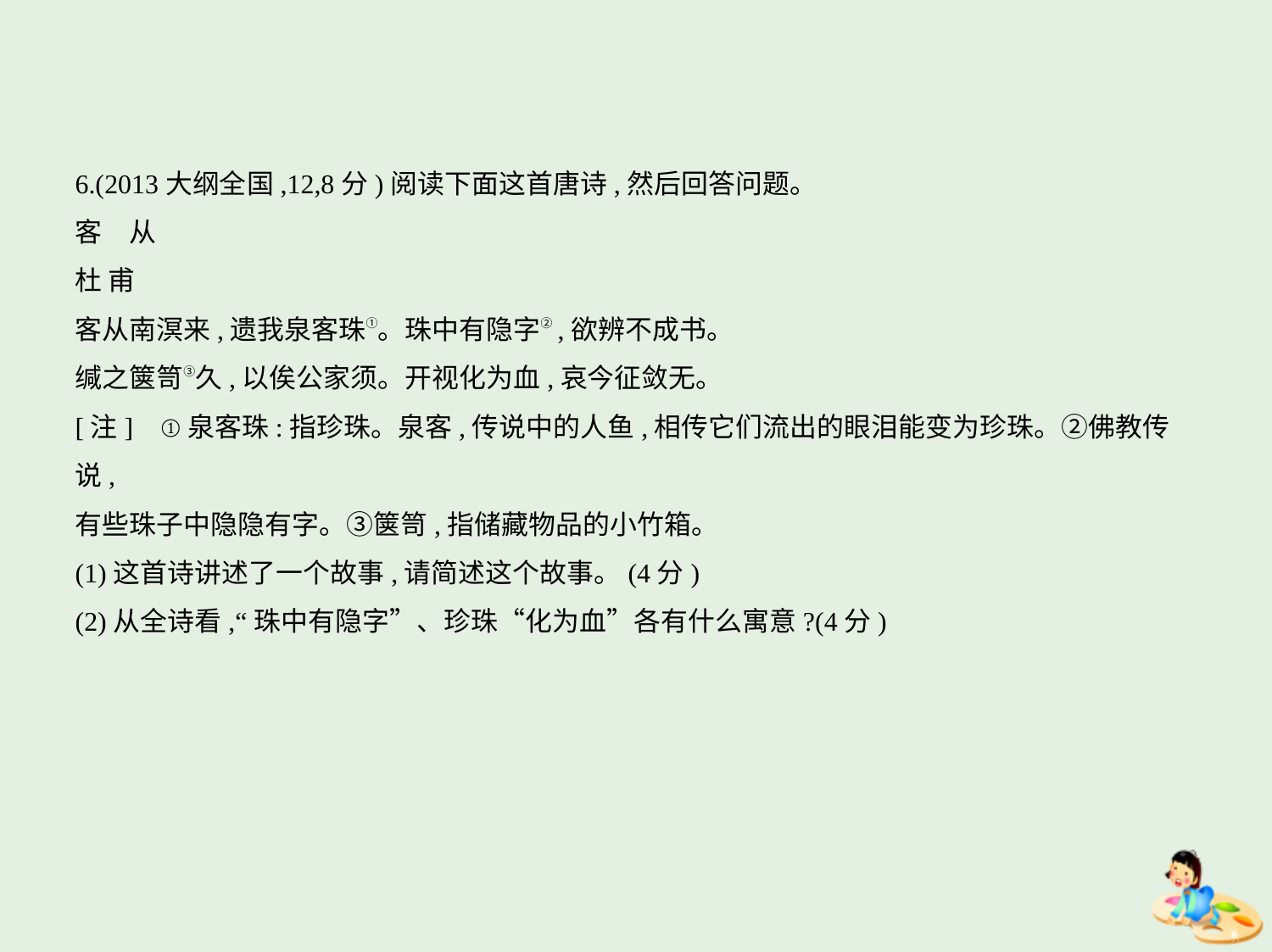

6.(2013大纲全国,12,8分)阅读下面这首唐诗,然后回答问题。
客　从
杜 甫
客从南溟来,遗我泉客珠①。珠中有隐字②,欲辨不成书。
缄之箧笥③久,以俟公家须。开视化为血,哀今征敛无。
[注]    ①泉客珠:指珍珠。泉客,传说中的人鱼,相传它们流出的眼泪能变为珍珠。②佛教传说,
有些珠子中隐隐有字。③箧笥,指储藏物品的小竹箱。
(1)这首诗讲述了一个故事,请简述这个故事。(4分)
(2)从全诗看,“珠中有隐字”、珍珠“化为血”各有什么寓意?(4分)